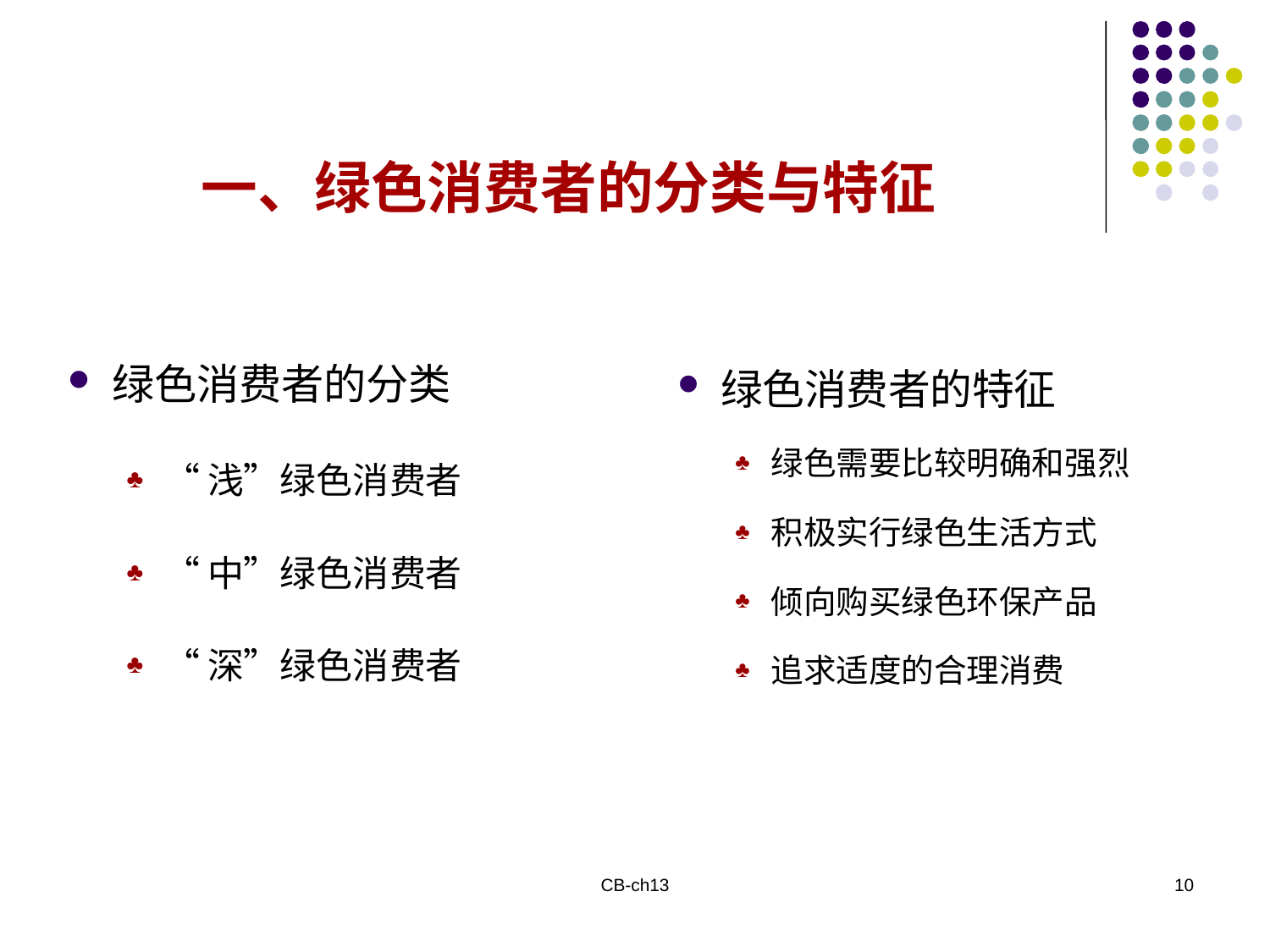

一、绿色消费者的分类与特征
绿色消费者的分类
“浅”绿色消费者
“中”绿色消费者
“深”绿色消费者
绿色消费者的特征
绿色需要比较明确和强烈
积极实行绿色生活方式
倾向购买绿色环保产品
追求适度的合理消费
CB-ch13
10